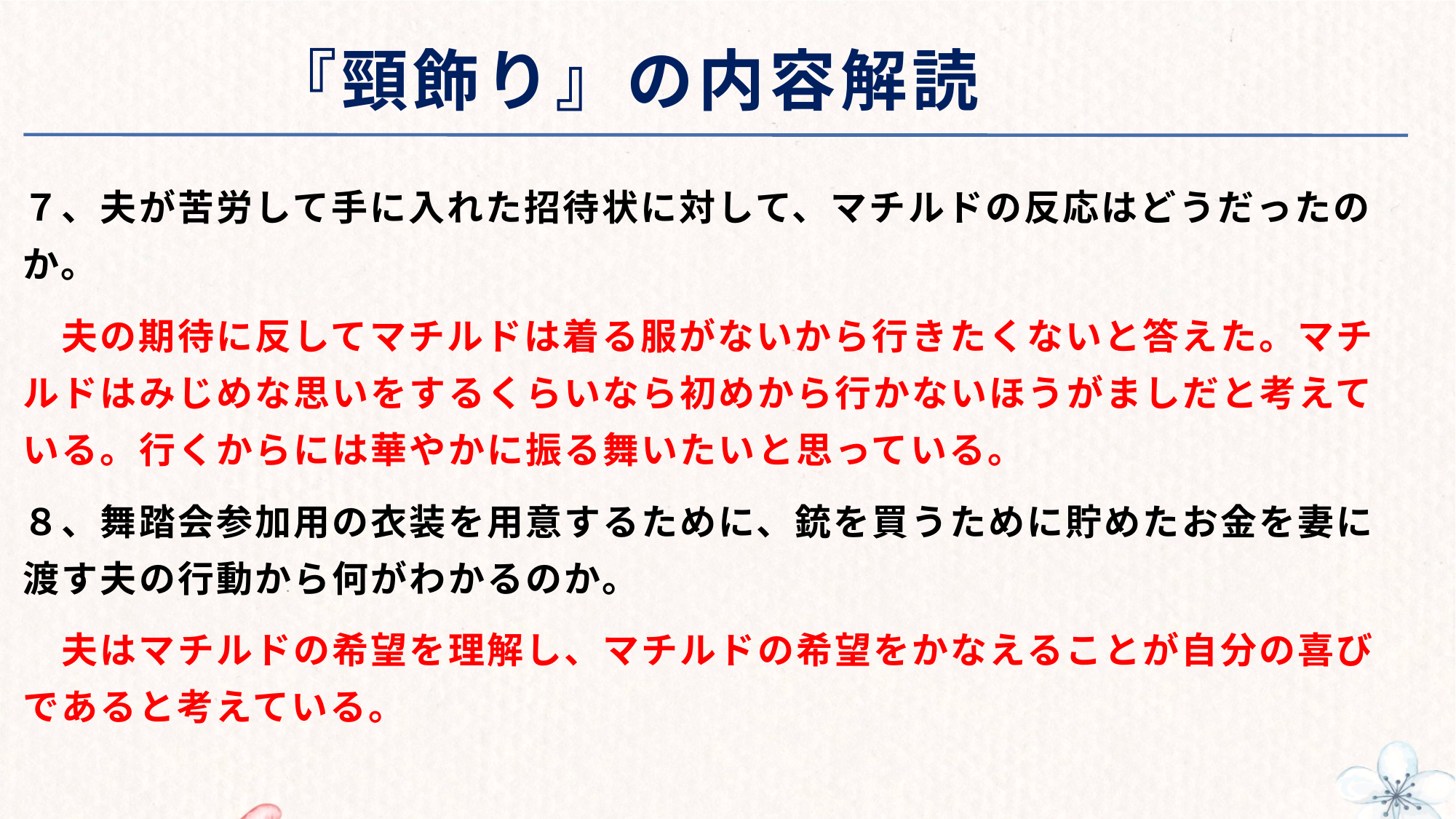

# 『頸飾り』の内容解読
７、夫が苦労して手に入れた招待状に対して、マチルドの反応はどうだったのか。
　夫の期待に反してマチルドは着る服がないから行きたくないと答えた。マチルドはみじめな思いをするくらいなら初めから行かないほうがましだと考えている。行くからには華やかに振る舞いたいと思っている。
８、舞踏会参加用の衣装を用意するために、銃を買うために貯めたお金を妻に渡す夫の行動から何がわかるのか。
　夫はマチルドの希望を理解し、マチルドの希望をかなえることが自分の喜びであると考えている。